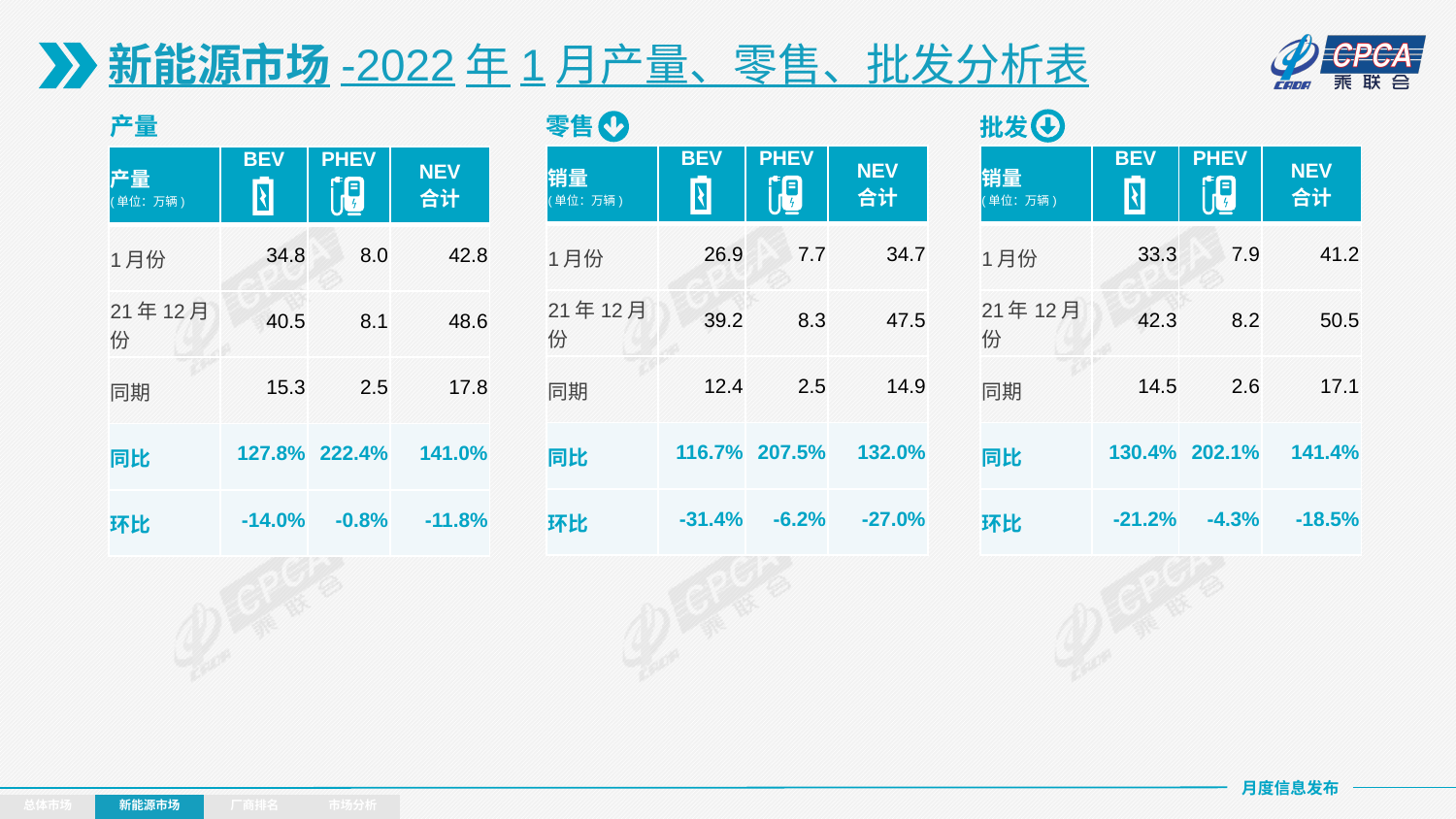

新能源市场-2022年1月产量、零售、批发分析表
零售
产量
批发

| 销量 (单位：万辆) | BEV | PHEV | NEV 合计 |
| --- | --- | --- | --- |
| 1月份 | 26.9 | 7.7 | 34.7 |
| 21年12月份 | 39.2 | 8.3 | 47.5 |
| 同期 | 12.4 | 2.5 | 14.9 |
| 同比 | 116.7% | 207.5% | 132.0% |
| 环比 | -31.4% | -6.2% | -27.0% |
| 销量 (单位：万辆) | BEV | PHEV | NEV 合计 |
| --- | --- | --- | --- |
| 1月份 | 33.3 | 7.9 | 41.2 |
| 21年12月份 | 42.3 | 8.2 | 50.5 |
| 同期 | 14.5 | 2.6 | 17.1 |
| 同比 | 130.4% | 202.1% | 141.4% |
| 环比 | -21.2% | -4.3% | -18.5% |
| 产量 (单位：万辆) | BEV | PHEV | NEV 合计 |
| --- | --- | --- | --- |
| 1月份 | 34.8 | 8.0 | 42.8 |
| 21年12月份 | 40.5 | 8.1 | 48.6 |
| 同期 | 15.3 | 2.5 | 17.8 |
| 同比 | 127.8% | 222.4% | 141.0% |
| 环比 | -14.0% | -0.8% | -11.8% |

6